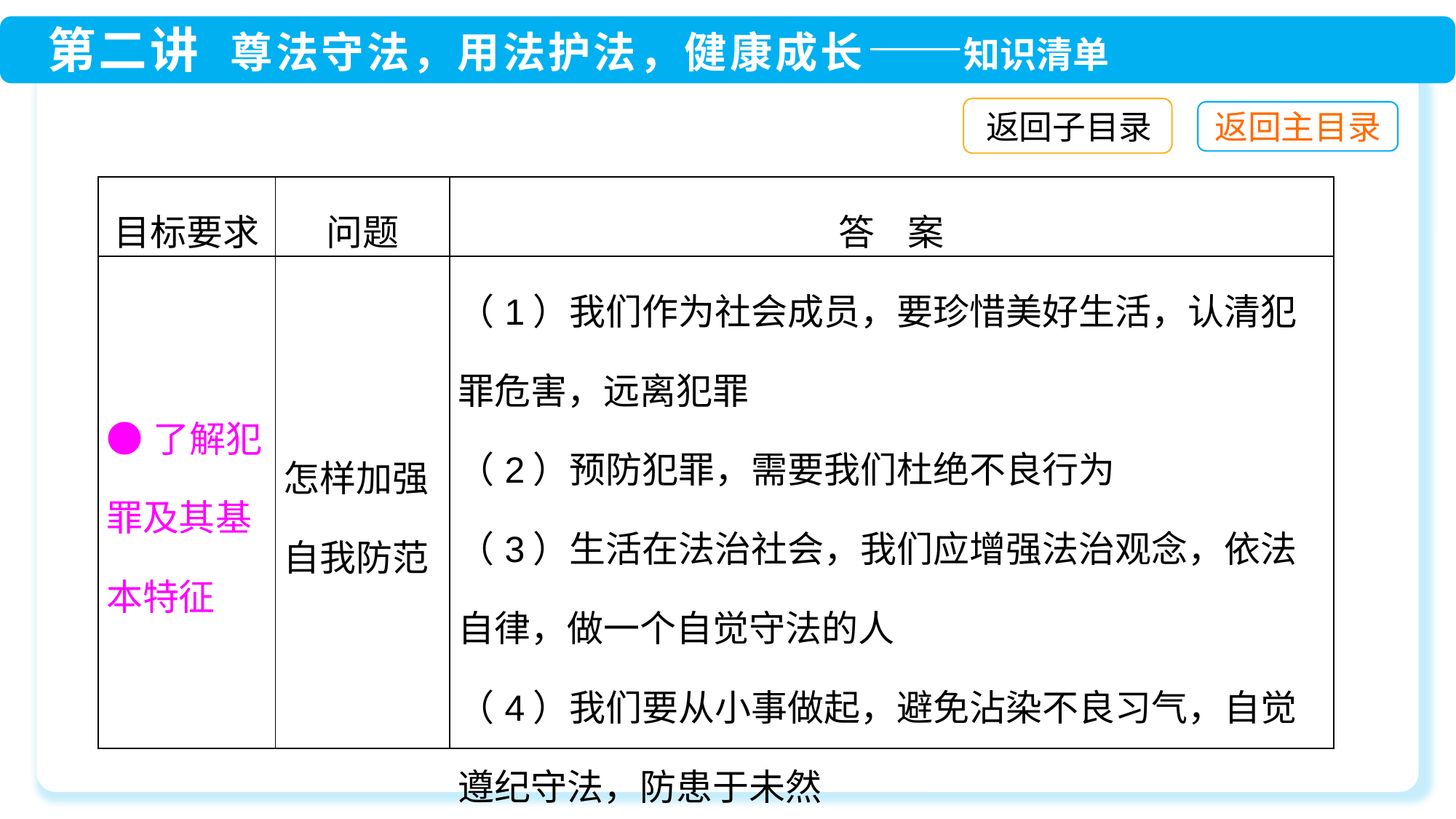

返回子目录
| 目标要求 | 问题 | 答 案 |
| --- | --- | --- |
| ●了解犯罪及其基本特征 | 怎样加强自我防范 | （1）我们作为社会成员，要珍惜美好生活，认清犯罪危害，远离犯罪 （2）预防犯罪，需要我们杜绝不良行为 （3）生活在法治社会，我们应增强法治观念，依法自律，做一个自觉守法的人 （4）我们要从小事做起，避免沾染不良习气，自觉遵纪守法，防患于未然 |